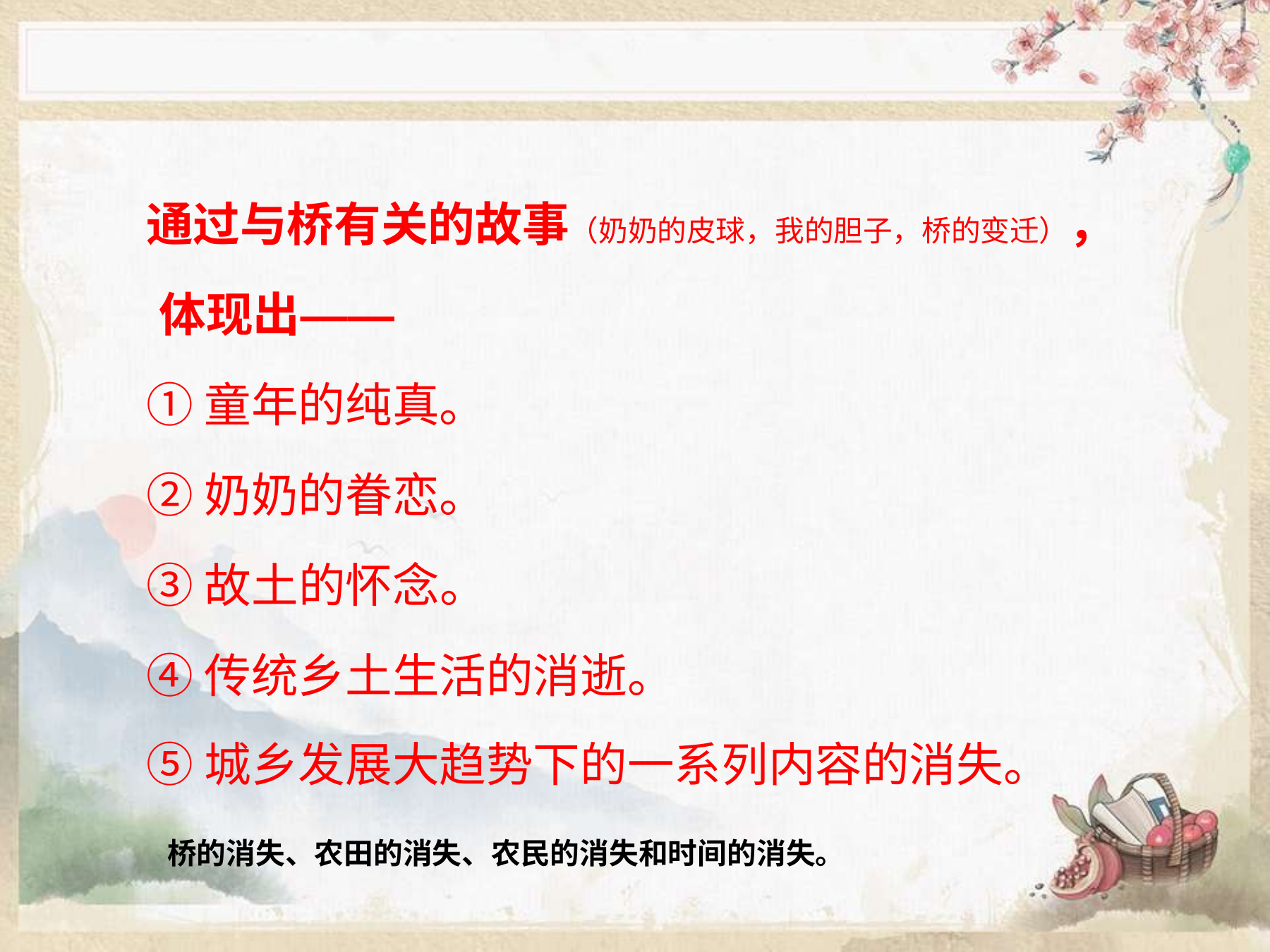

互动题

通过与桥有关的故事（奶奶的皮球，我的胆子，桥的变迁），  体现出——
①童年的纯真。
②奶奶的眷恋。
③故土的怀念。
④传统乡土生活的消逝。
⑤城乡发展大趋势下的一系列内容的消失。
桥的消失、农田的消失、农民的消失和时间的消失。